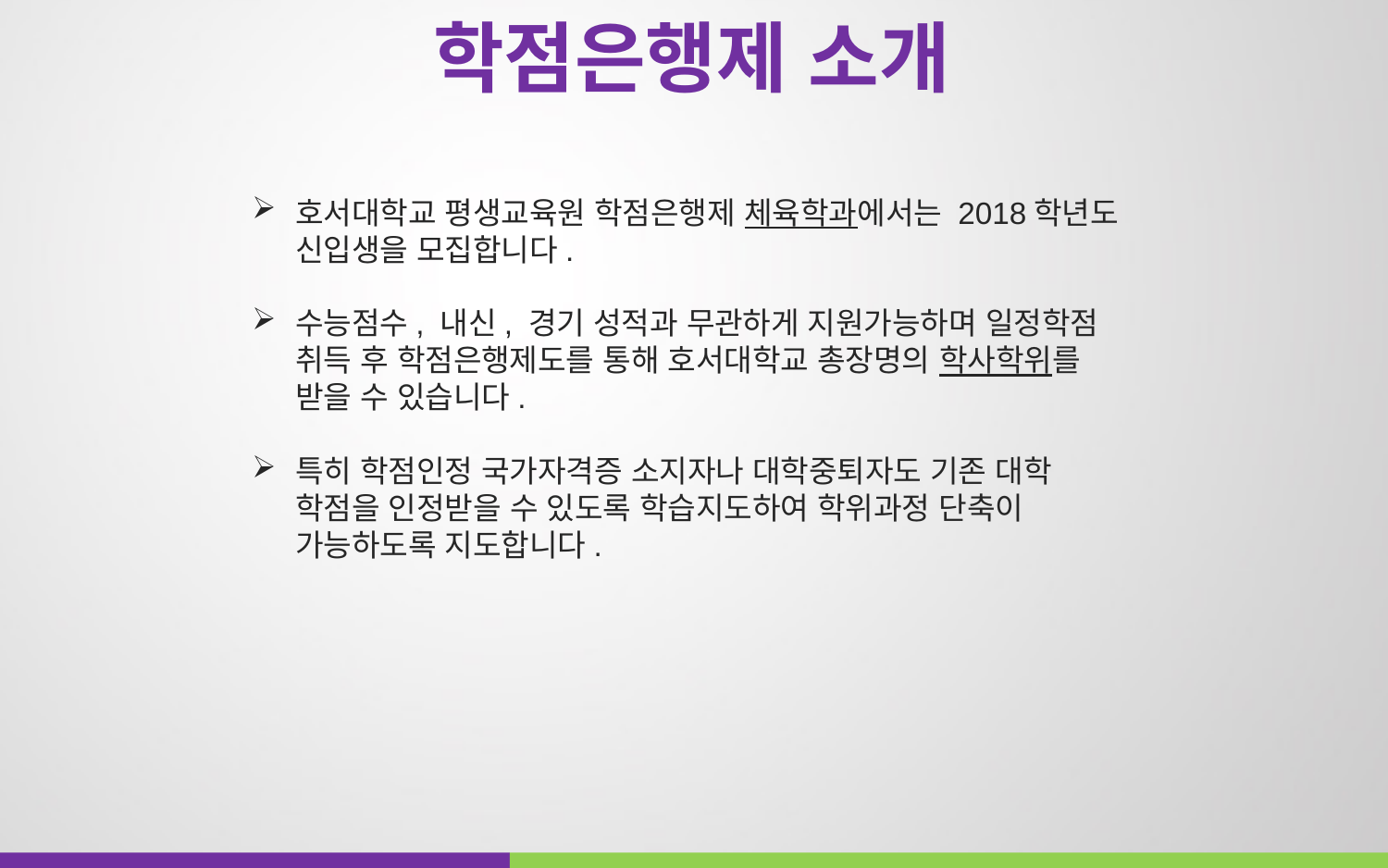

학점은행제 소개

호서대학교 평생교육원 학점은행제 체육학과에서는 2018학년도 신입생을 모집합니다.

수능점수, 내신, 경기 성적과 무관하게 지원가능하며 일정학점 취득 후 학점은행제도를 통해 호서대학교 총장명의 학사학위를 받을 수 있습니다.

특히 학점인정 국가자격증 소지자나 대학중퇴자도 기존 대학 학점을 인정받을 수 있도록 학습지도하여 학위과정 단축이 가능하도록 지도합니다.

Content
Content
Content
Content
Content
Content